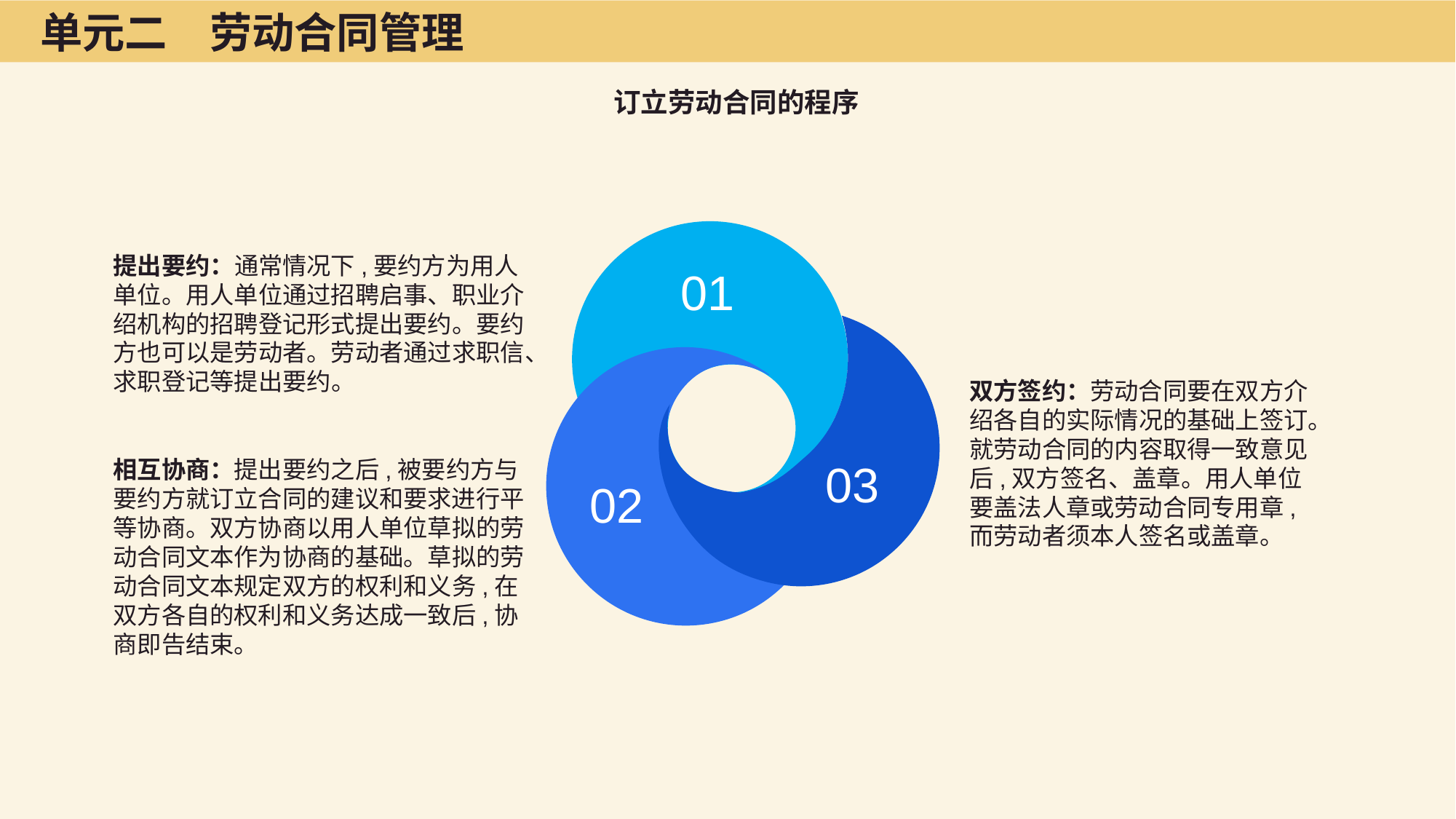

单元二　劳动合同管理
订立劳动合同的程序

提出要约：通常情况下,要约方为用人单位。用人单位通过招聘启事、职业介绍机构的招聘登记形式提出要约。要约方也可以是劳动者。劳动者通过求职信、求职登记等提出要约。
01

双方签约：劳动合同要在双方介绍各自的实际情况的基础上签订。就劳动合同的内容取得一致意见后,双方签名、盖章。用人单位要盖法人章或劳动合同专用章,而劳动者须本人签名或盖章。
相互协商：提出要约之后,被要约方与要约方就订立合同的建议和要求进行平等协商。双方协商以用人单位草拟的劳动合同文本作为协商的基础。草拟的劳动合同文本规定双方的权利和义务,在双方各自的权利和义务达成一致后,协商即告结束。

03
02